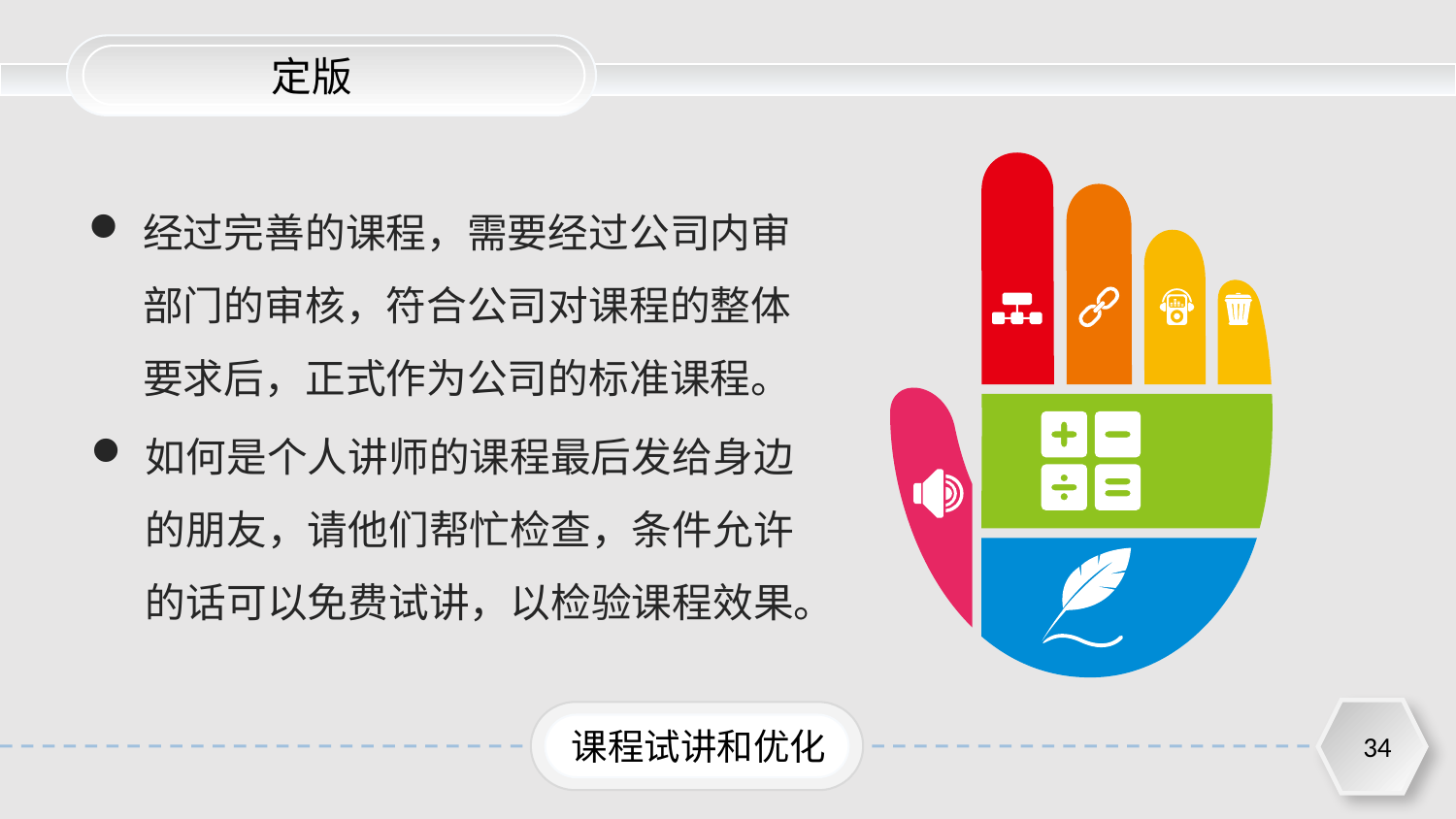

定版

经过完善的课程，需要经过公司内审部门的审核，符合公司对课程的整体要求后，正式作为公司的标准课程。
如何是个人讲师的课程最后发给身边的朋友，请他们帮忙检查，条件允许的话可以免费试讲，以检验课程效果。
课程试讲和优化